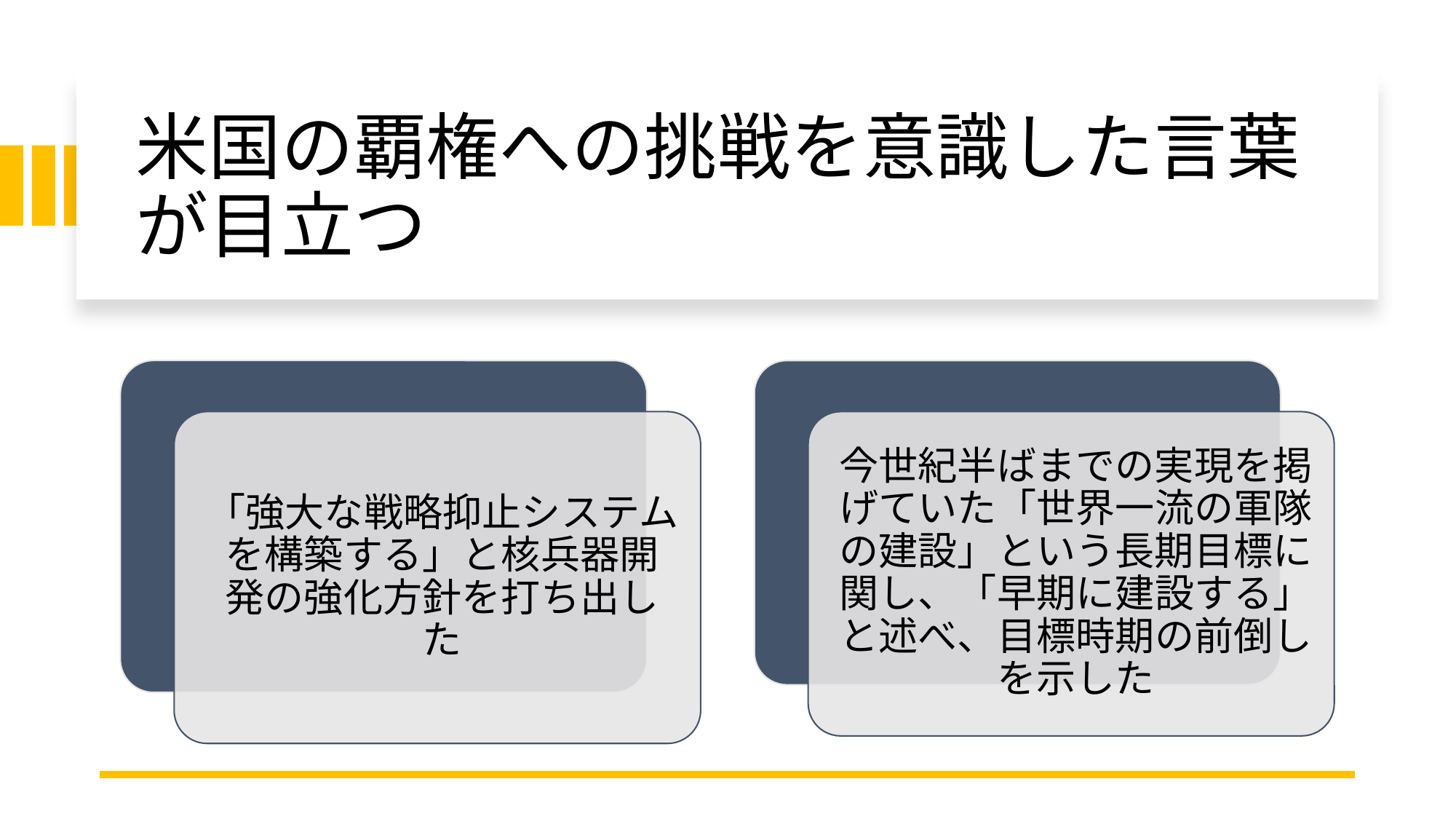

# 米国の覇権への挑戦を意識した言葉が目立つ

「強大な戦略抑止システムを構築する」と核兵器開発の強化方針を打ち出した
今世紀半ばまでの実現を掲げていた「世界一流の軍隊の建設」という長期目標に関し、「早期に建設する」と述べ、目標時期の前倒しを示した